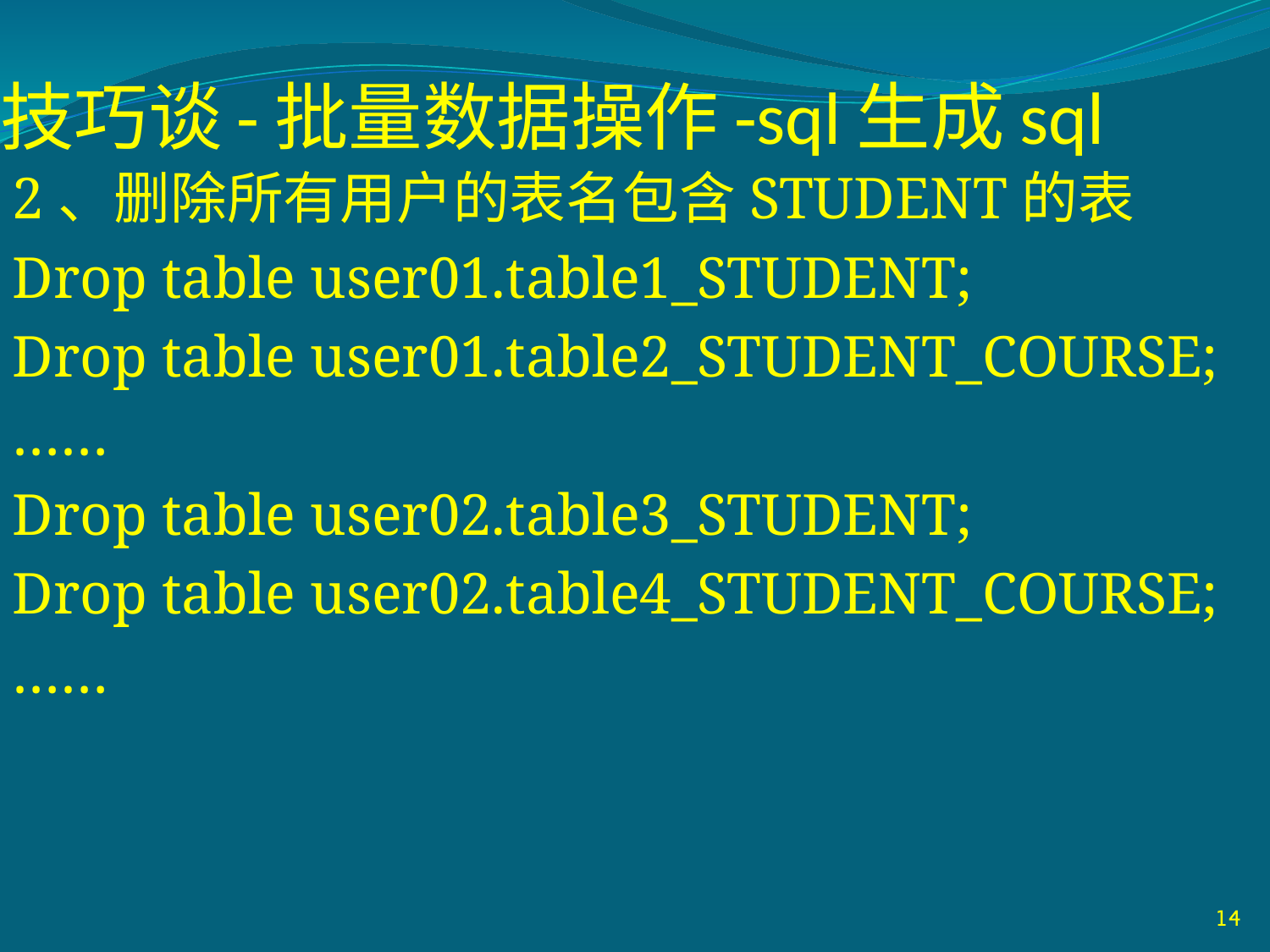

# 技巧谈-批量数据操作-sql生成sql
2、删除所有用户的表名包含STUDENT的表
Drop table user01.table1_STUDENT;
Drop table user01.table2_STUDENT_COURSE;
……
Drop table user02.table3_STUDENT;
Drop table user02.table4_STUDENT_COURSE;
……

14